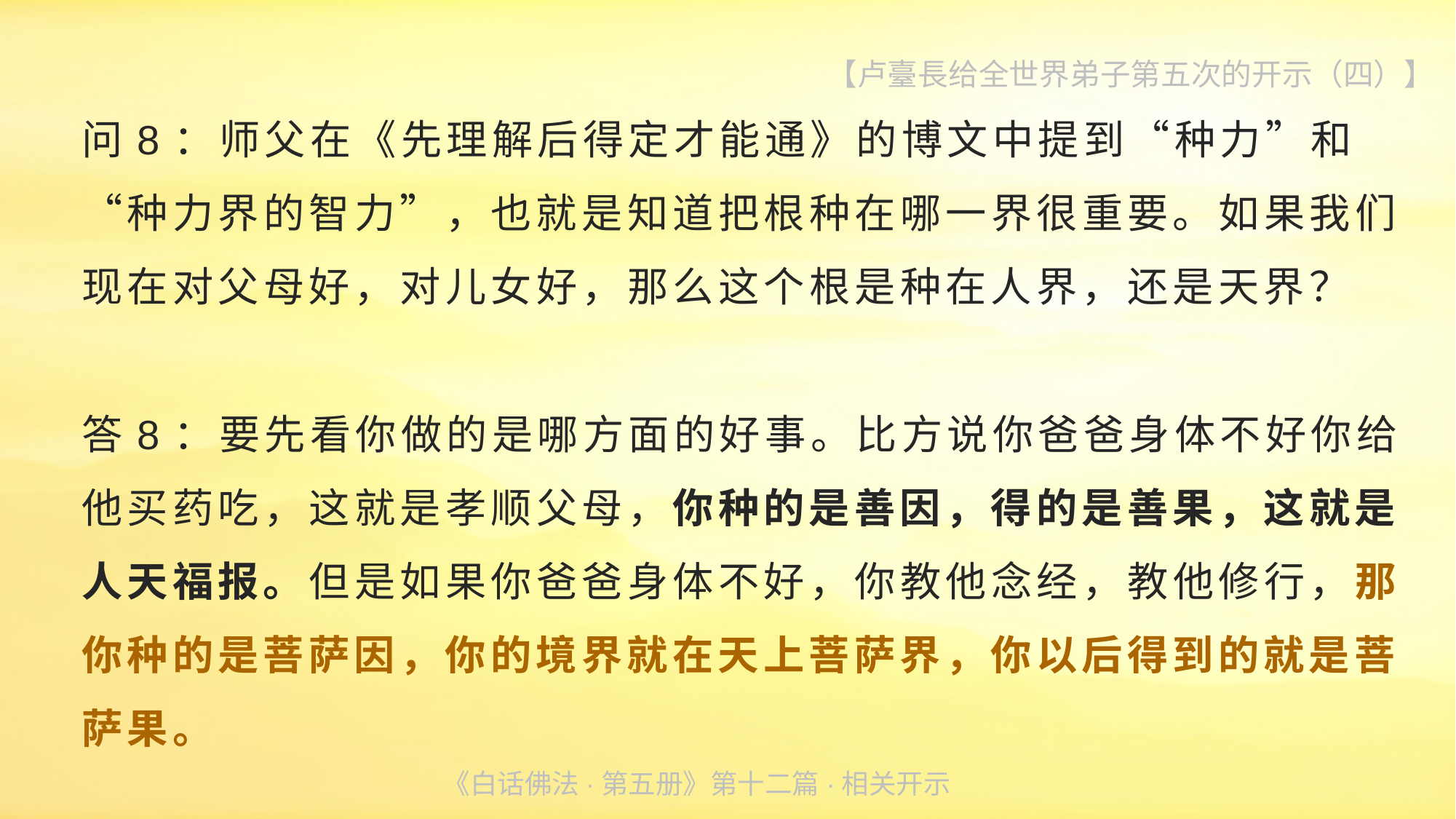

【卢臺長给全世界弟子第五次的开示（四）】
问8：师父在《先理解后得定才能通》的博文中提到“种力”和“种力界的智力”，也就是知道把根种在哪一界很重要。如果我们现在对父母好，对儿女好，那么这个根是种在人界，还是天界？

答8：要先看你做的是哪方面的好事。比方说你爸爸身体不好你给他买药吃，这就是孝顺父母，你种的是善因，得的是善果，这就是人天福报。但是如果你爸爸身体不好，你教他念经，教他修行，那你种的是菩萨因，你的境界就在天上菩萨界，你以后得到的就是菩萨果。
《白话佛法·第五册》第十二篇·相关开示